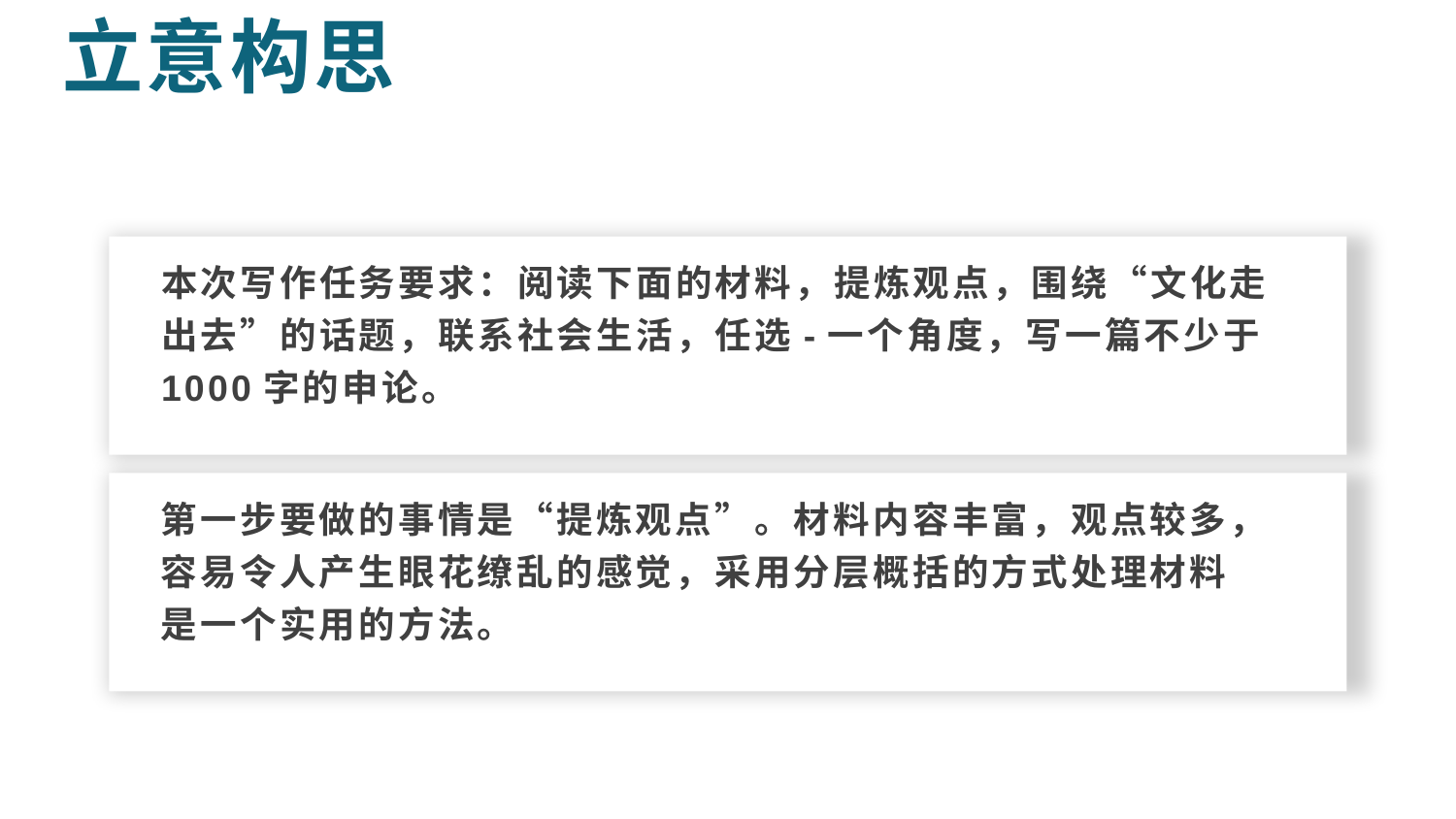

立意构思

本次写作任务要求：阅读下面的材料，提炼观点，围绕“文化走出去”的话题，联系社会生活，任选-一个角度，写一篇不少于1000字的申论。

第一步要做的事情是“提炼观点”。材料内容丰富，观点较多，容易令人产生眼花缭乱的感觉，采用分层概括的方式处理材料是一个实用的方法。